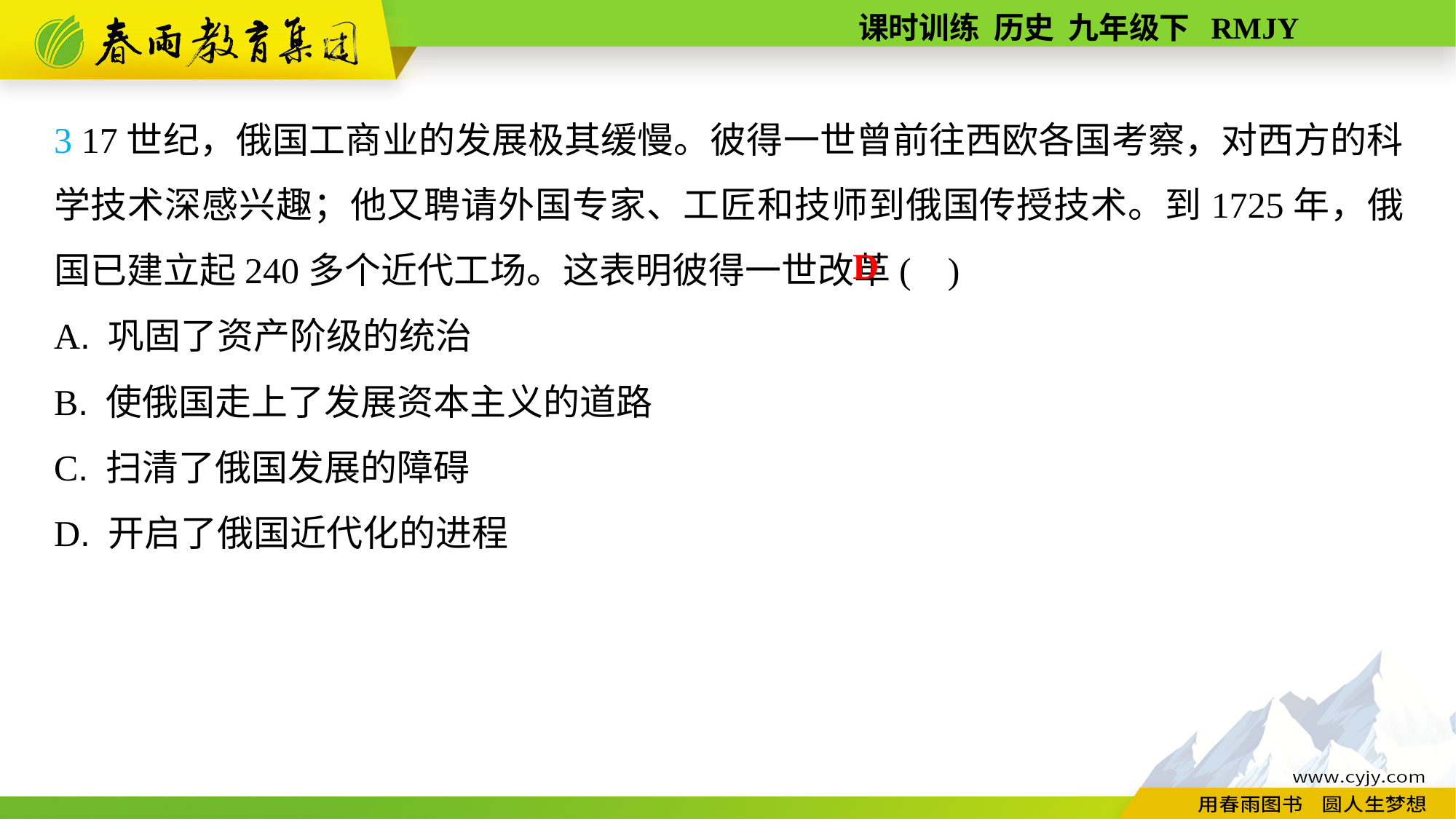

3 17世纪，俄国工商业的发展极其缓慢。彼得一世曾前往西欧各国考察，对西方的科学技术深感兴趣；他又聘请外国专家、工匠和技师到俄国传授技术。到1725年，俄国已建立起240多个近代工场。这表明彼得一世改革(    )
A. 巩固了资产阶级的统治
B. 使俄国走上了发展资本主义的道路
C. 扫清了俄国发展的障碍
D. 开启了俄国近代化的进程
D